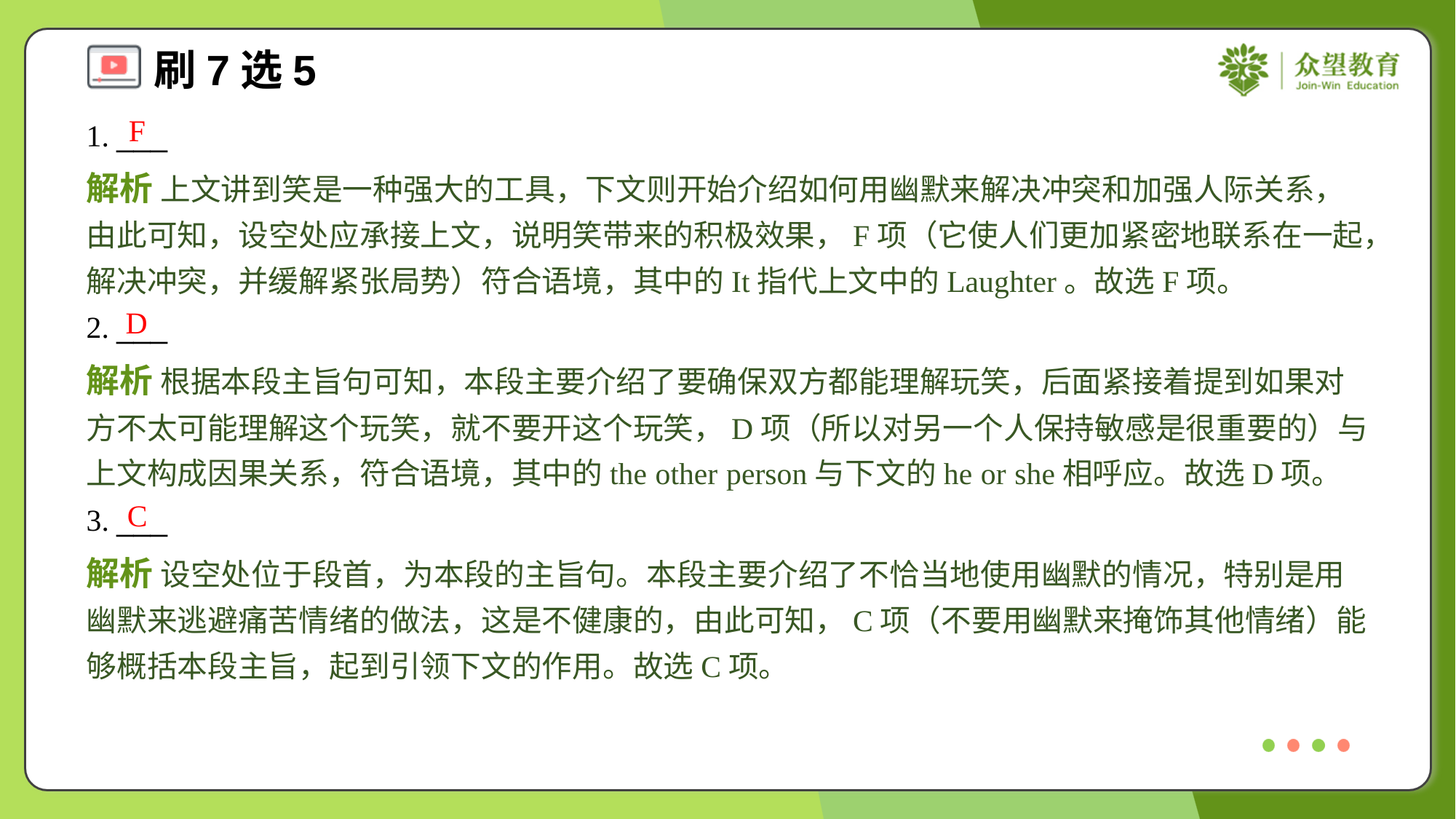

F
1. ___
解析 上文讲到笑是一种强大的工具，下文则开始介绍如何用幽默来解决冲突和加强人际关系，由此可知，设空处应承接上文，说明笑带来的积极效果，F项（它使人们更加紧密地联系在一起，解决冲突，并缓解紧张局势）符合语境，其中的It指代上文中的Laughter。故选F项。
D
2. ___
解析 根据本段主旨句可知，本段主要介绍了要确保双方都能理解玩笑，后面紧接着提到如果对方不太可能理解这个玩笑，就不要开这个玩笑，D项（所以对另一个人保持敏感是很重要的）与上文构成因果关系，符合语境，其中的the other person与下文的he or she相呼应。故选D项。
C
3. ___
解析 设空处位于段首，为本段的主旨句。本段主要介绍了不恰当地使用幽默的情况，特别是用幽默来逃避痛苦情绪的做法，这是不健康的，由此可知，C项（不要用幽默来掩饰其他情绪）能够概括本段主旨，起到引领下文的作用。故选C项。